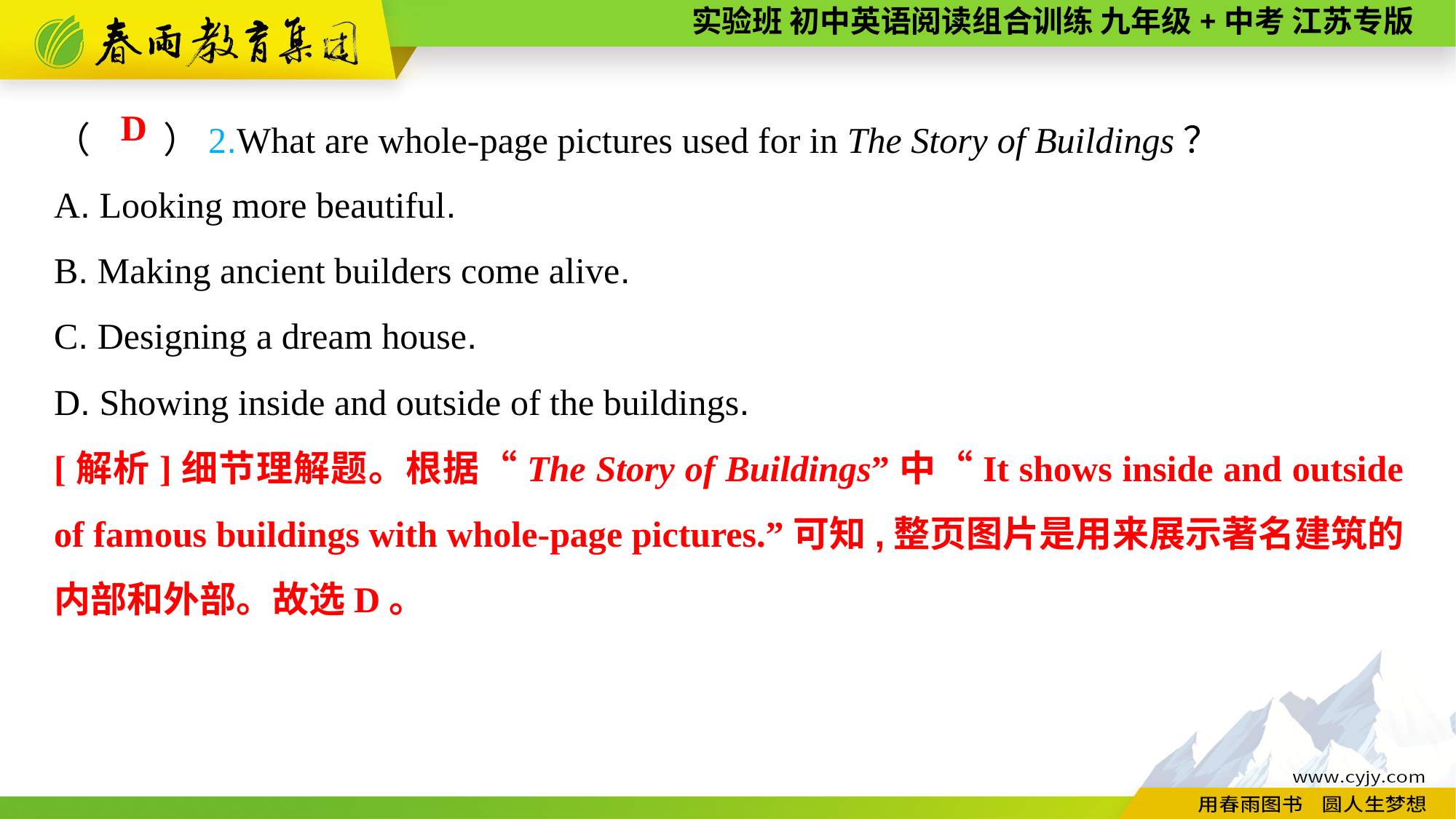

（　　）2.What are whole-page pictures used for in The Story of Buildings？
A. Looking more beautiful.
B. Making ancient builders come alive.
C. Designing a dream house.
D. Showing inside and outside of the buildings.
D
[解析]细节理解题。根据“The Story of Buildings”中“It shows inside and outside of famous buildings with whole-page pictures.”可知,整页图片是用来展示著名建筑的内部和外部。故选D。